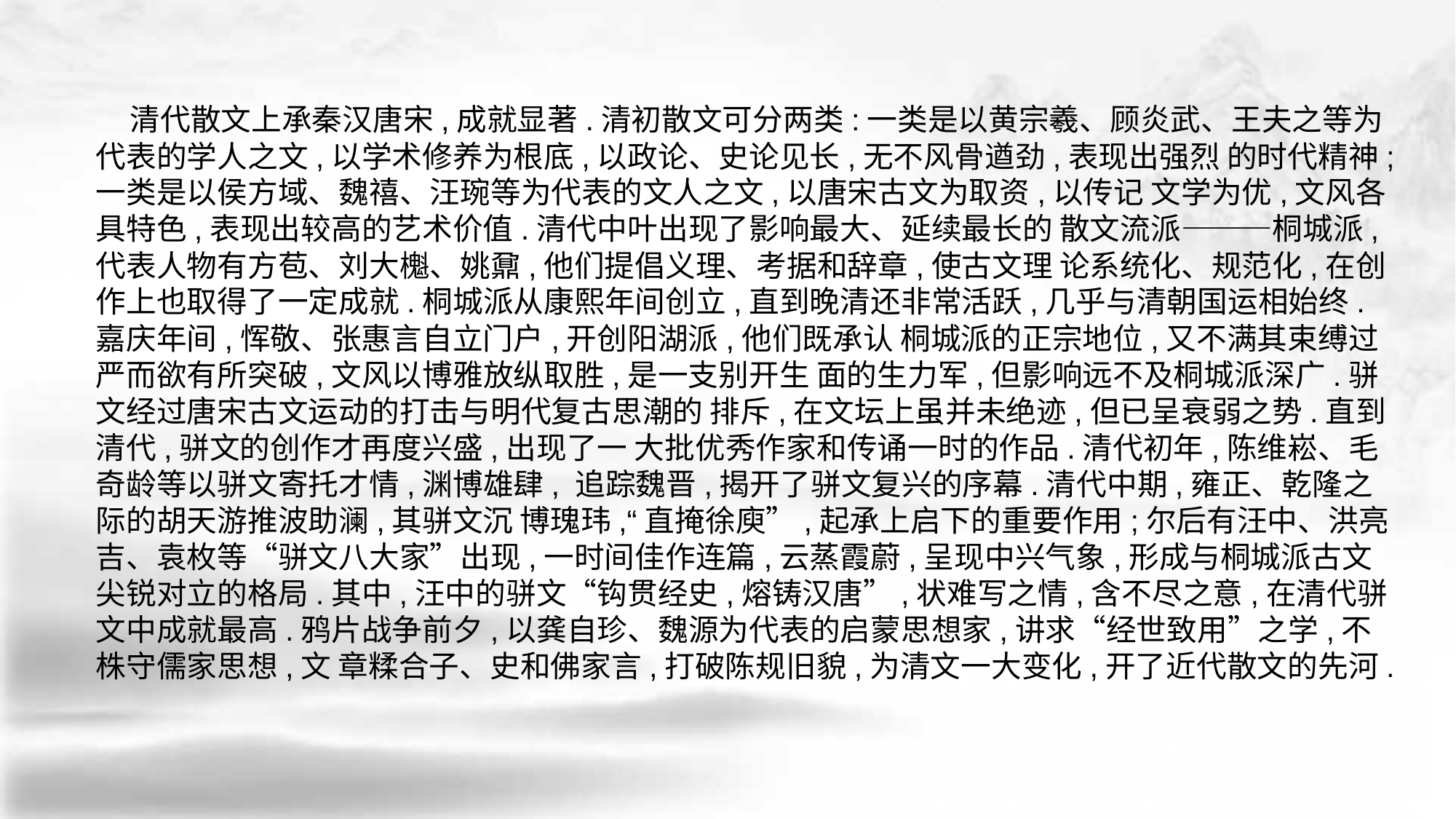

清代散文上承秦汉唐宋,成就显著.清初散文可分两类:一类是以黄宗羲、顾炎武、王夫之等为代表的学人之文,以学术修养为根底,以政论、史论见长,无不风骨遒劲,表现出强烈 的时代精神;一类是以侯方域、魏禧、汪琬等为代表的文人之文,以唐宋古文为取资,以传记 文学为优,文风各具特色,表现出较高的艺术价值.清代中叶出现了影响最大、延续最长的 散文流派———桐城派,代表人物有方苞、刘大櫆、姚鼐,他们提倡义理、考据和辞章,使古文理 论系统化、规范化,在创作上也取得了一定成就.桐城派从康熙年间创立,直到晚清还非常活跃,几乎与清朝国运相始终.嘉庆年间,恽敬、张惠言自立门户,开创阳湖派,他们既承认 桐城派的正宗地位,又不满其束缚过严而欲有所突破,文风以博雅放纵取胜,是一支别开生 面的生力军,但影响远不及桐城派深广.骈文经过唐宋古文运动的打击与明代复古思潮的 排斥,在文坛上虽并未绝迹,但已呈衰弱之势.直到清代,骈文的创作才再度兴盛,出现了一 大批优秀作家和传诵一时的作品.清代初年,陈维崧、毛奇龄等以骈文寄托才情,渊博雄肆, 追踪魏晋,揭开了骈文复兴的序幕.清代中期,雍正、乾隆之际的胡天游推波助澜,其骈文沉 博瑰玮,“直掩徐庾”,起承上启下的重要作用;尔后有汪中、洪亮吉、袁枚等“骈文八大家”出现,一时间佳作连篇,云蒸霞蔚,呈现中兴气象,形成与桐城派古文尖锐对立的格局.其中,汪中的骈文“钩贯经史,熔铸汉唐”,状难写之情,含不尽之意,在清代骈文中成就最高.鸦片战争前夕,以龚自珍、魏源为代表的启蒙思想家,讲求“经世致用”之学,不株守儒家思想,文 章糅合子、史和佛家言,打破陈规旧貌,为清文一大变化,开了近代散文的先河.